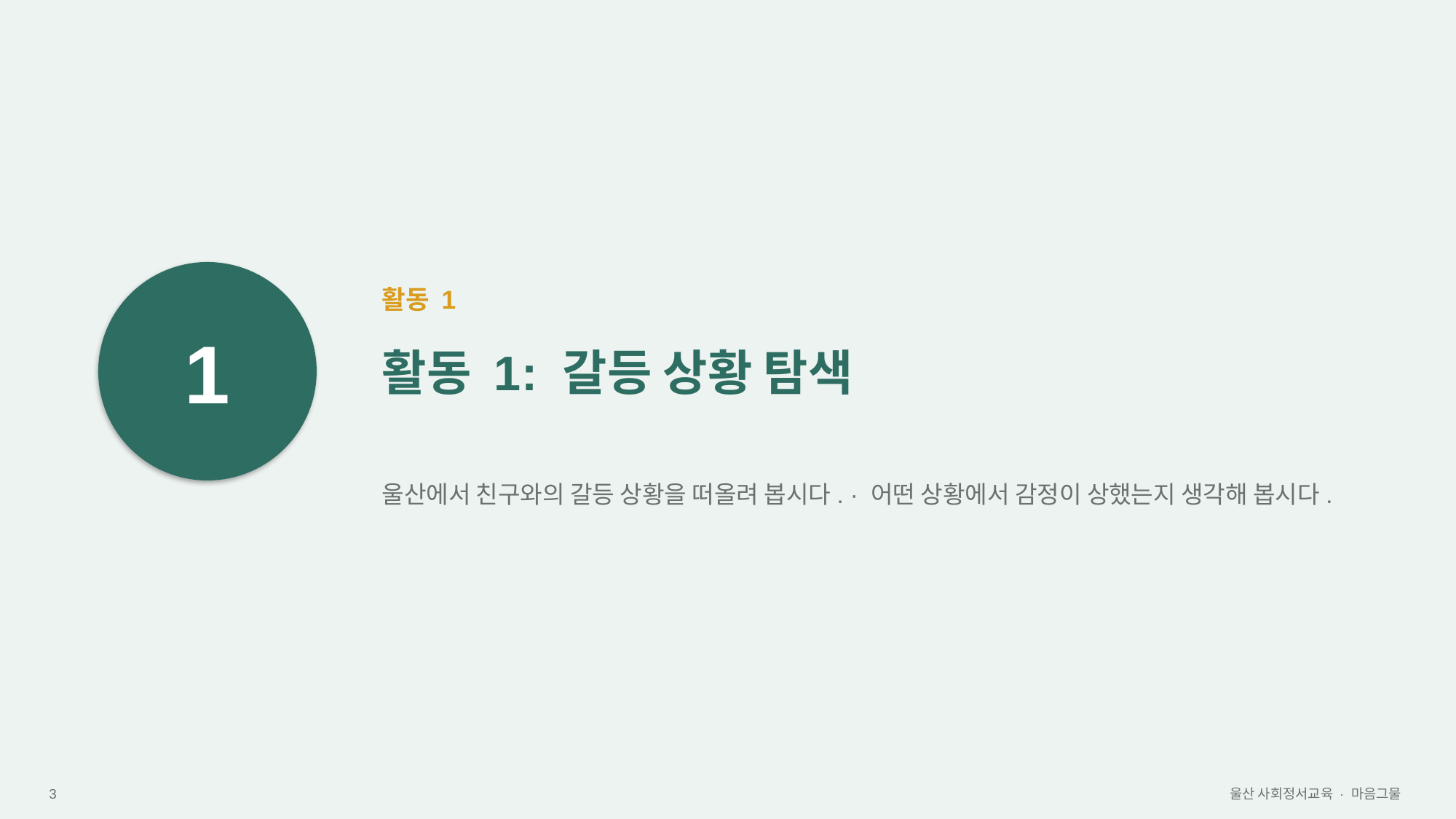

1
활동 1
활동 1: 갈등 상황 탐색
울산에서 친구와의 갈등 상황을 떠올려 봅시다. · 어떤 상황에서 감정이 상했는지 생각해 봅시다.
3
울산 사회정서교육 · 마음그물